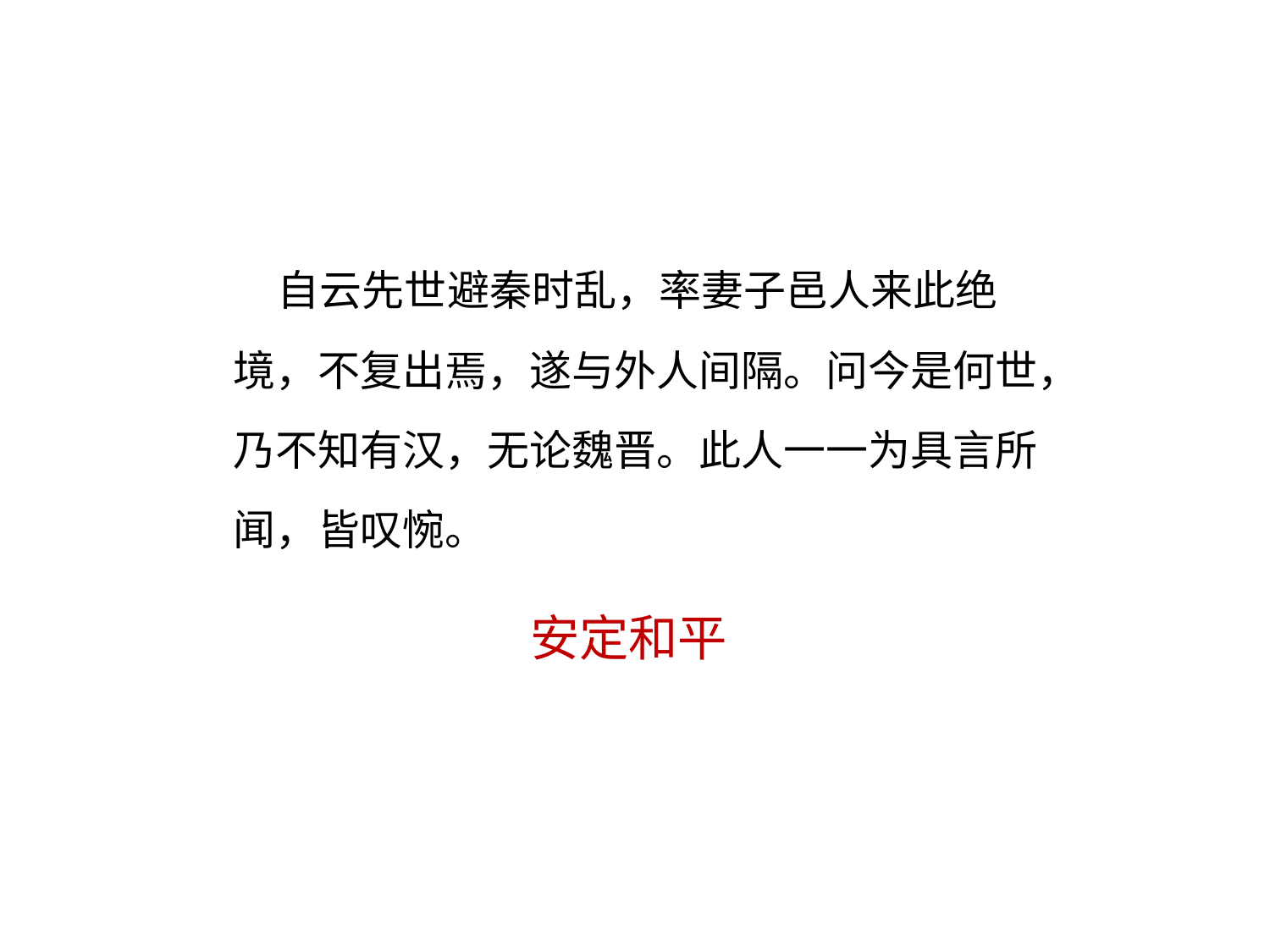

自云先世避秦时乱，率妻子邑人来此绝境，不复出焉，遂与外人间隔。问今是何世，乃不知有汉，无论魏晋。此人一一为具言所闻，皆叹惋。
安定和平